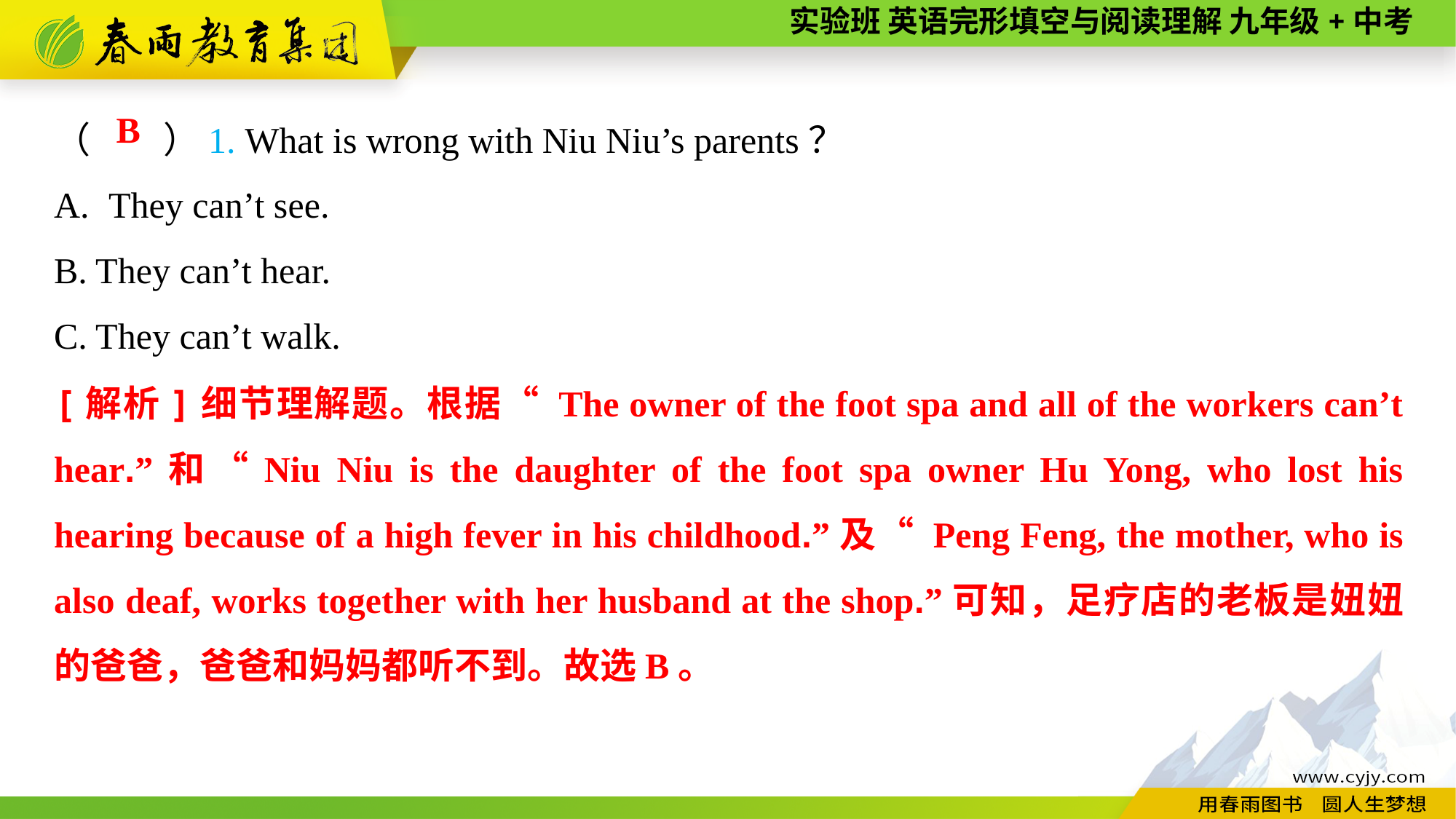

（　　）1. What is wrong with Niu Niu’s parents？
They can’t see.
B. They can’t hear.
C. They can’t walk.
B
[解析]细节理解题。根据“ The owner of the foot spa and all of the workers can’t hear.”和“Niu Niu is the daughter of the foot spa owner Hu Yong, who lost his hearing because of a high fever in his childhood.”及“ Peng Feng, the mother, who is also deaf, works together with her husband at the shop.”可知，足疗店的老板是妞妞的爸爸，爸爸和妈妈都听不到。故选B。